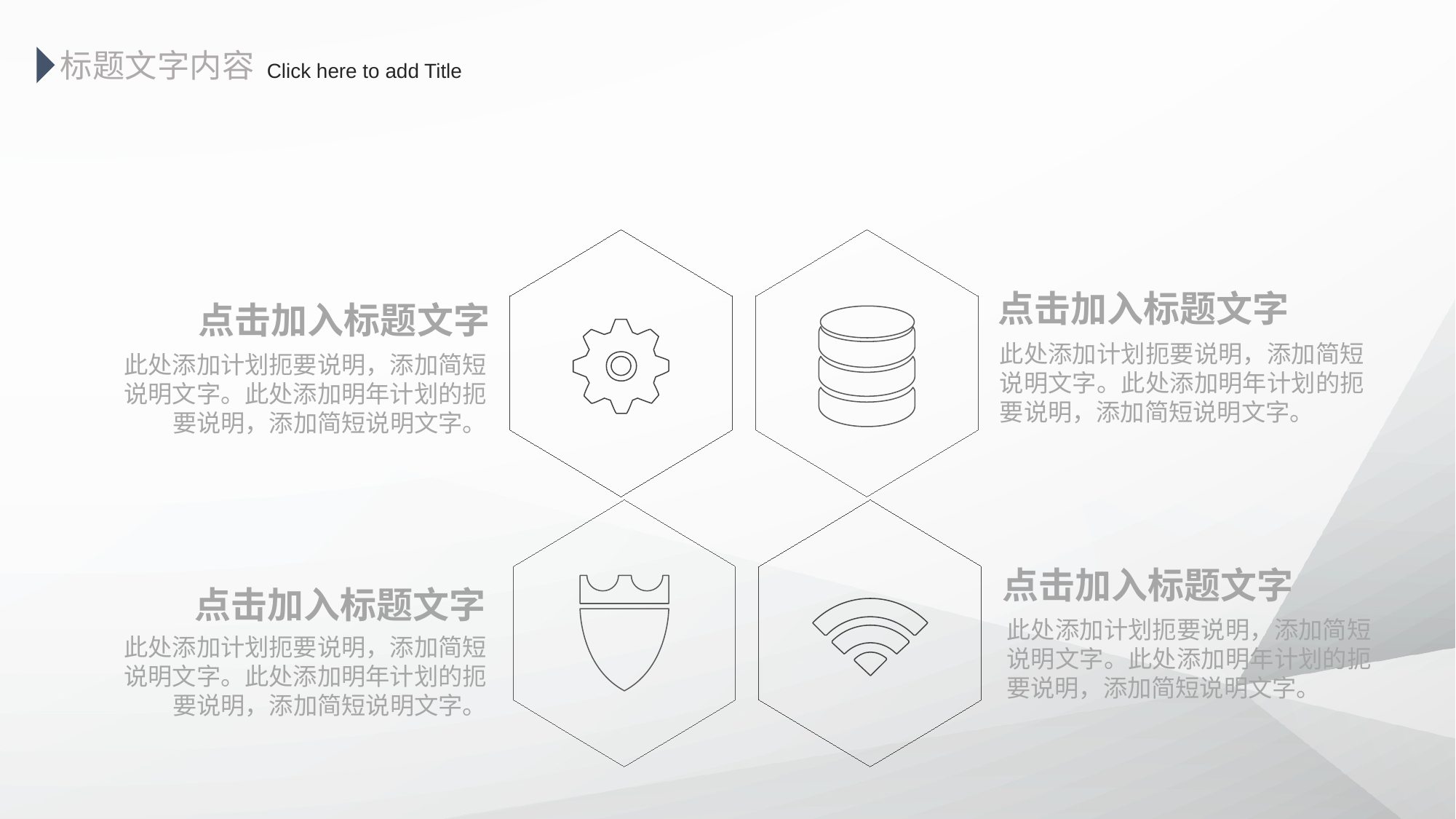

标题文字内容
  Click here to add Title

点击加入标题文字
点击加入标题文字

此处添加计划扼要说明，添加简短说明文字。此处添加明年计划的扼要说明，添加简短说明文字。
此处添加计划扼要说明，添加简短说明文字。此处添加明年计划的扼要说明，添加简短说明文字。

点击加入标题文字

点击加入标题文字

此处添加计划扼要说明，添加简短说明文字。此处添加明年计划的扼要说明，添加简短说明文字。
此处添加计划扼要说明，添加简短说明文字。此处添加明年计划的扼要说明，添加简短说明文字。